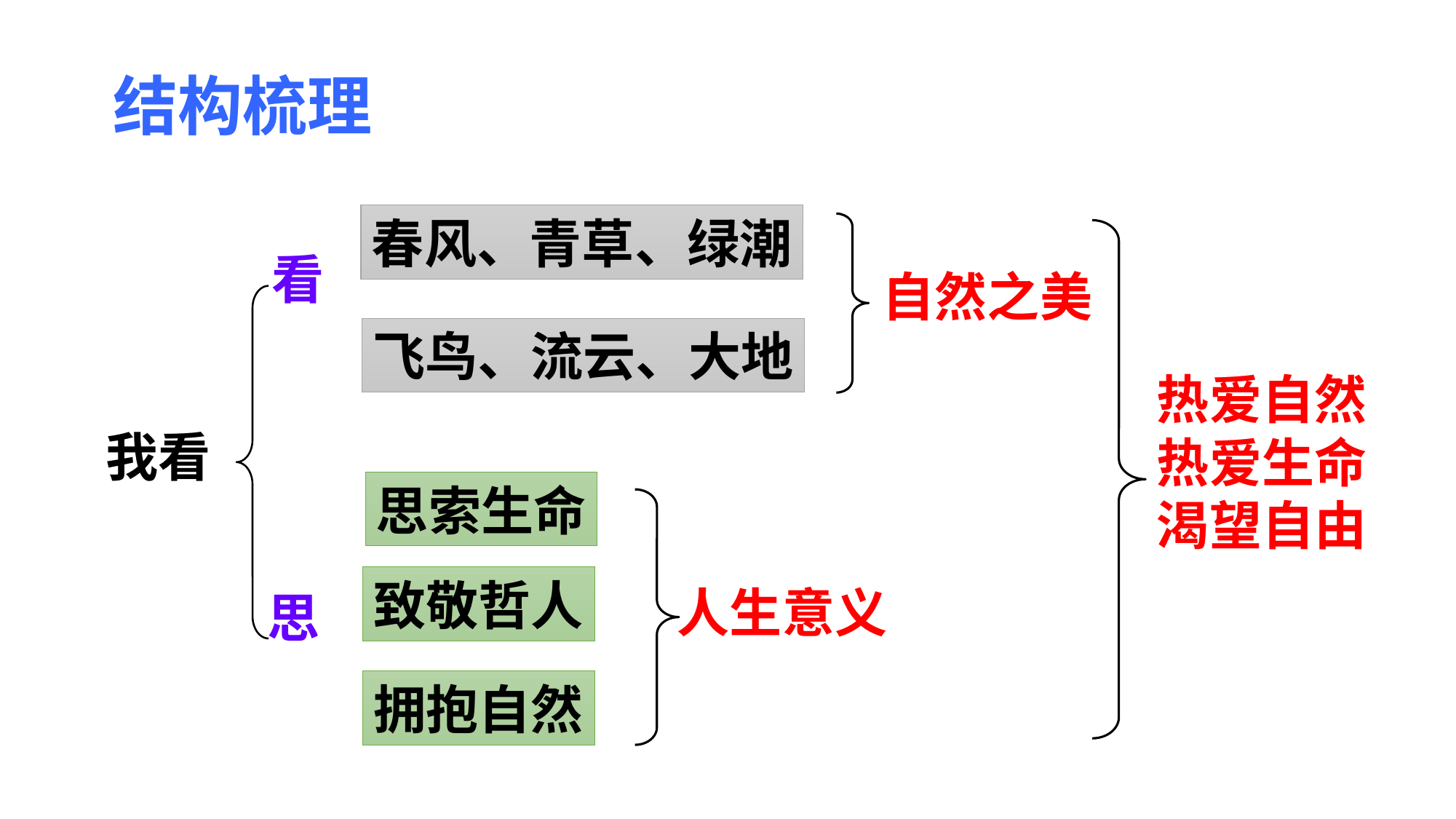

结构梳理
春风、青草、绿潮

看
自然之美

飞鸟、流云、大地
热爱自然
热爱生命
渴望自由
我看
思索生命

致敬哲人
人生意义
思
拥抱自然